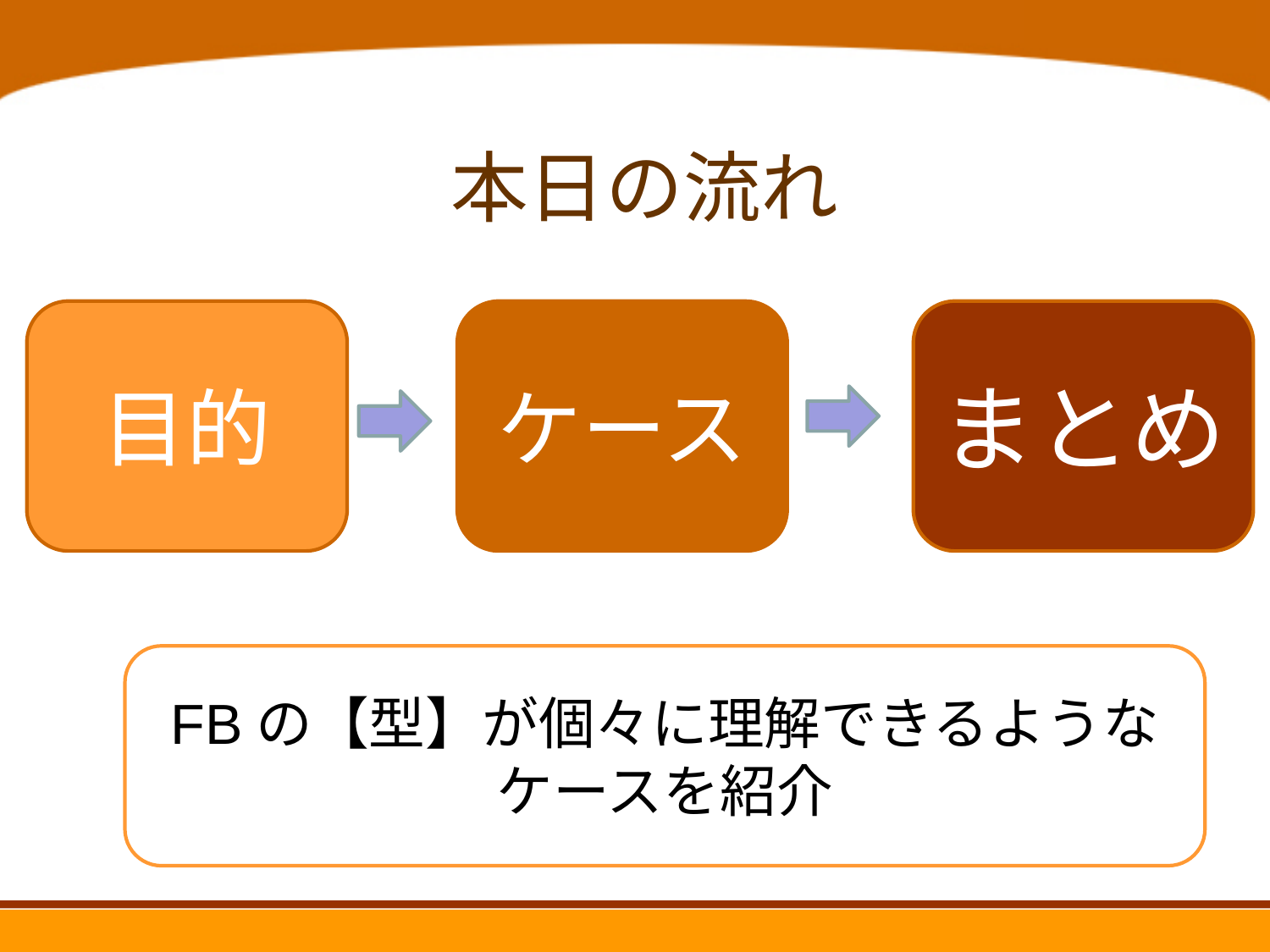

# 本日の流れ
目的
ケース
まとめ

FBの【型】が個々に理解できるような
ケースを紹介